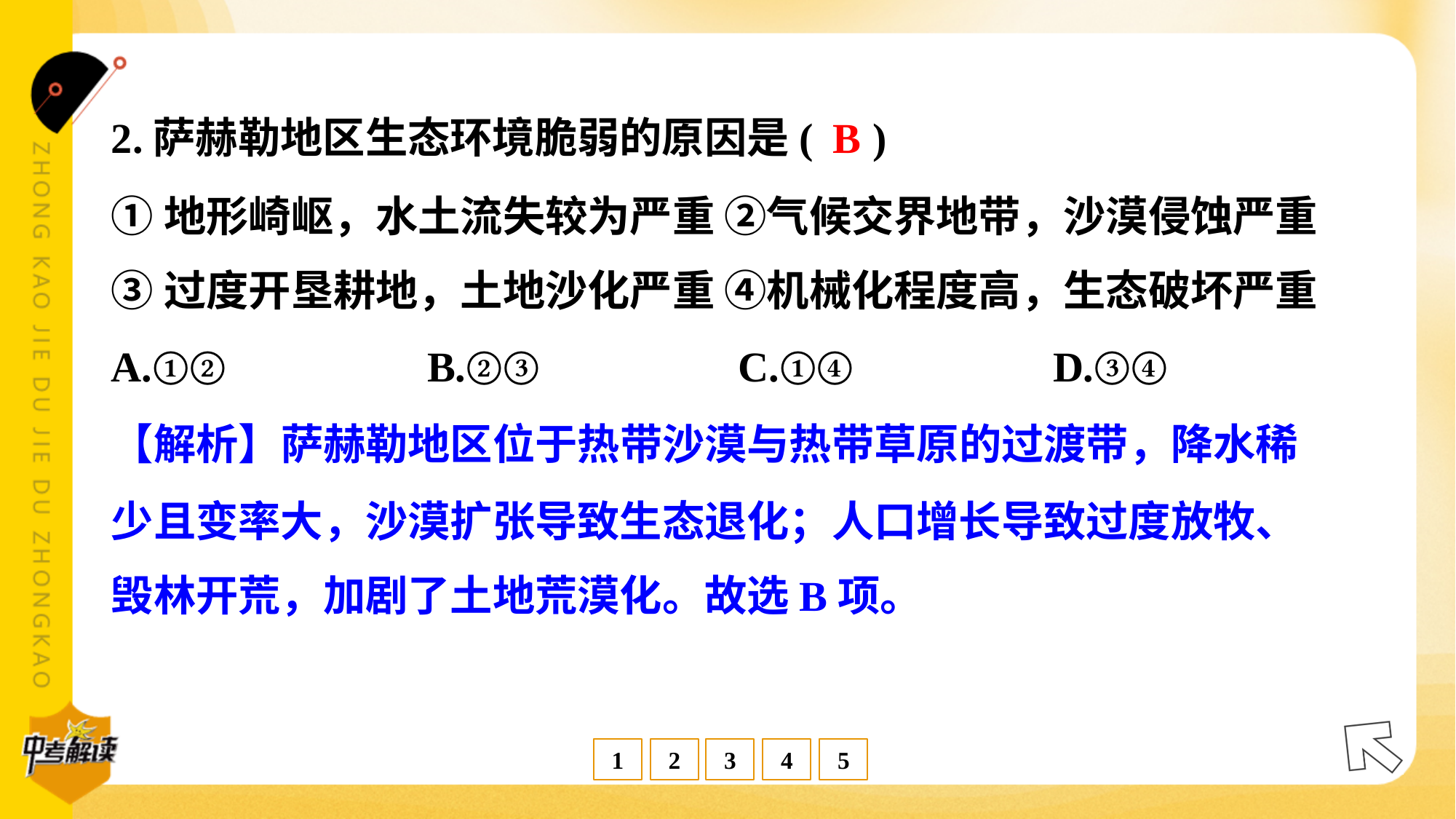

B
2.萨赫勒地区生态环境脆弱的原因是(     )
①地形崎岖，水土流失较为严重 ②气候交界地带，沙漠侵蚀严重
③过度开垦耕地，土地沙化严重 ④机械化程度高，生态破坏严重
A.①②	B.②③	C.①④	D.③④
【解析】萨赫勒地区位于热带沙漠与热带草原的过渡带，降水稀
少且变率大，沙漠扩张导致生态退化；人口增长导致过度放牧、
毁林开荒，加剧了土地荒漠化。故选B项。